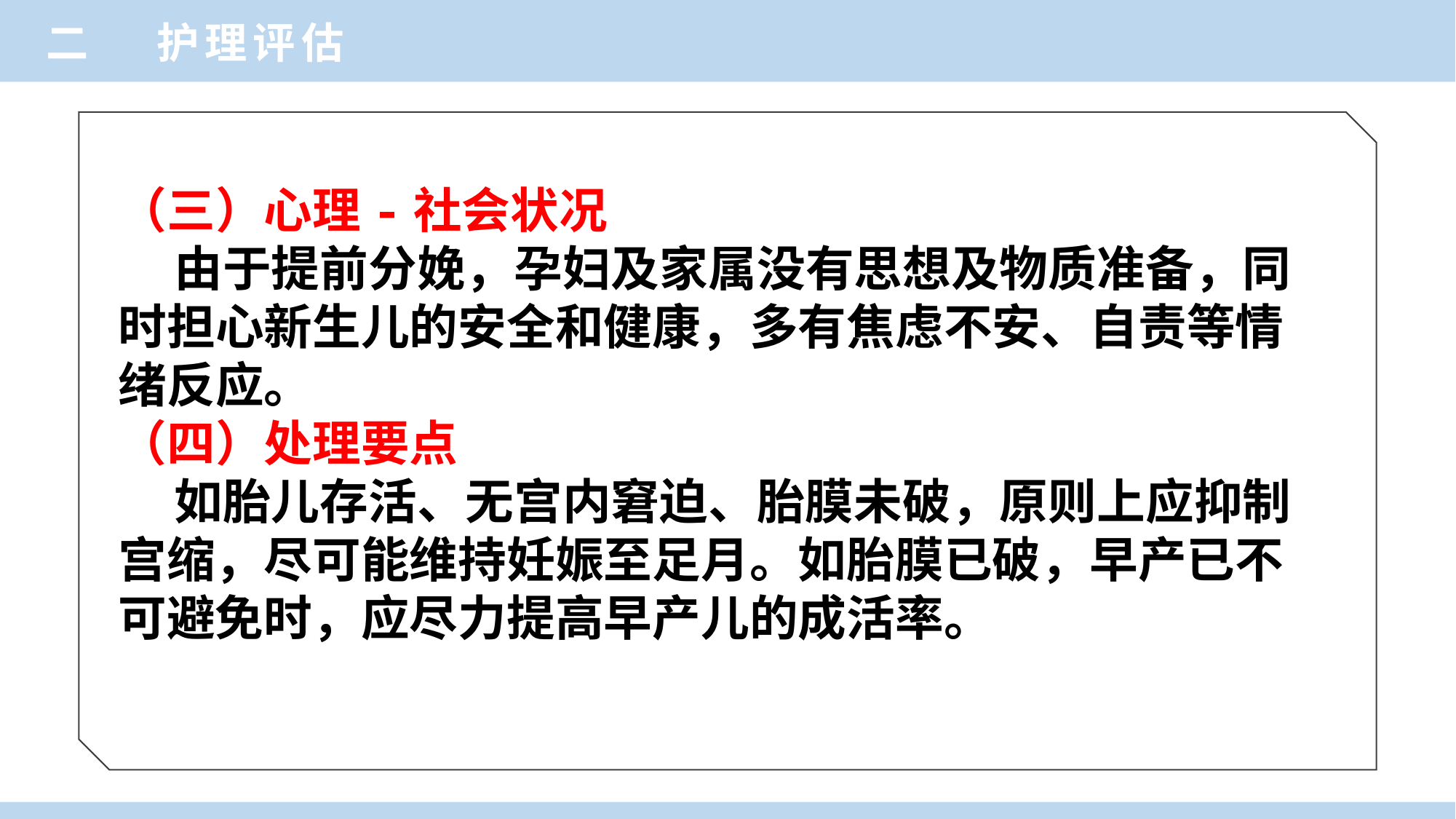

二    护理评估

（三）心理-社会状况
    由于提前分娩，孕妇及家属没有思想及物质准备，同时担心新生儿的安全和健康，多有焦虑不安、自责等情绪反应。
（四）处理要点
    如胎儿存活、无宫内窘迫、胎膜未破，原则上应抑制宫缩，尽可能维持妊娠至足月。如胎膜已破，早产已不可避免时，应尽力提高早产儿的成活率。